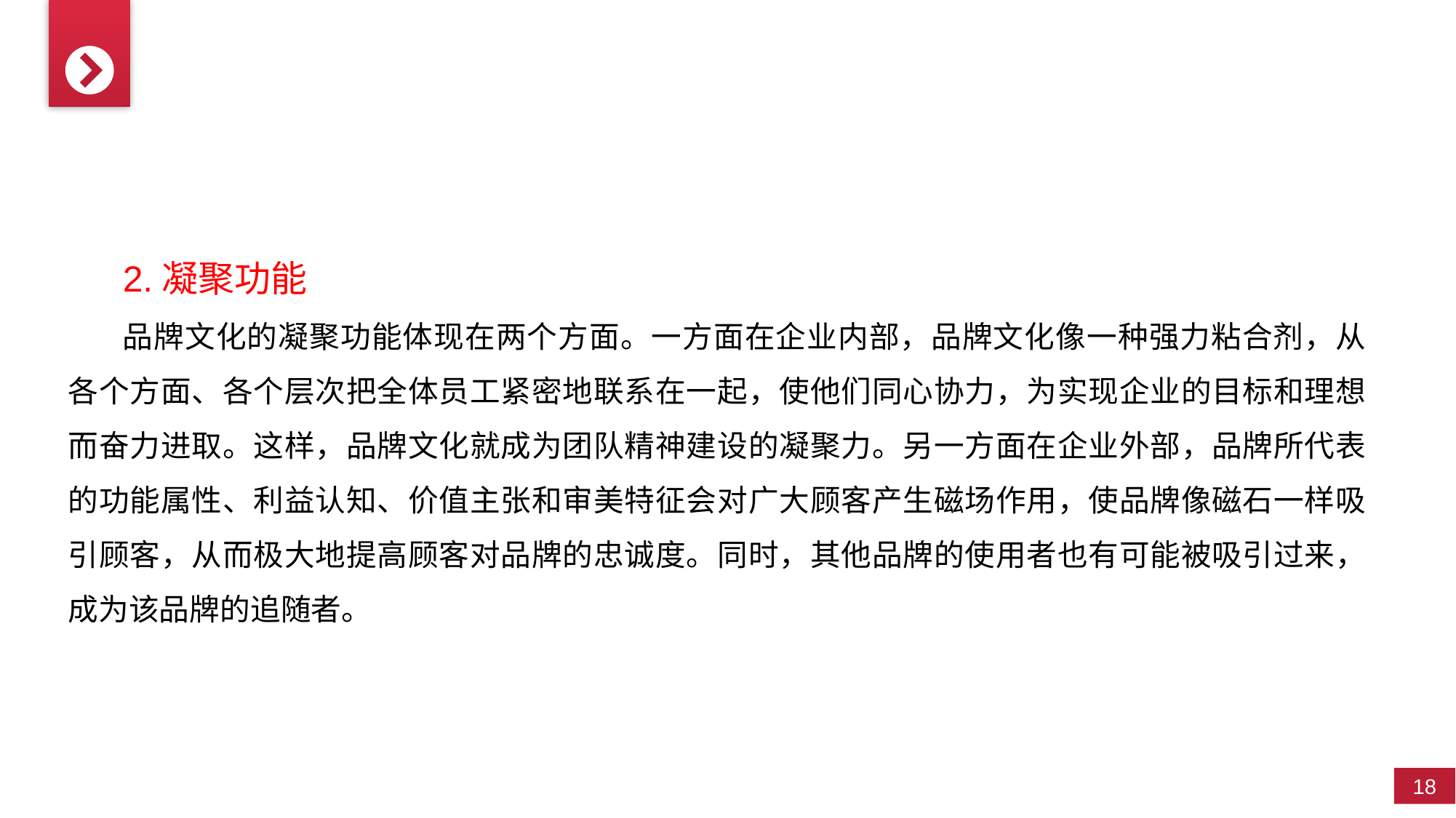

2.凝聚功能
品牌文化的凝聚功能体现在两个方面。一方面在企业内部，品牌文化像一种强力粘合剂，从各个方面、各个层次把全体员工紧密地联系在一起，使他们同心协力，为实现企业的目标和理想而奋力进取。这样，品牌文化就成为团队精神建设的凝聚力。另一方面在企业外部，品牌所代表的功能属性、利益认知、价值主张和审美特征会对广大顾客产生磁场作用，使品牌像磁石一样吸引顾客，从而极大地提高顾客对品牌的忠诚度。同时，其他品牌的使用者也有可能被吸引过来，成为该品牌的追随者。